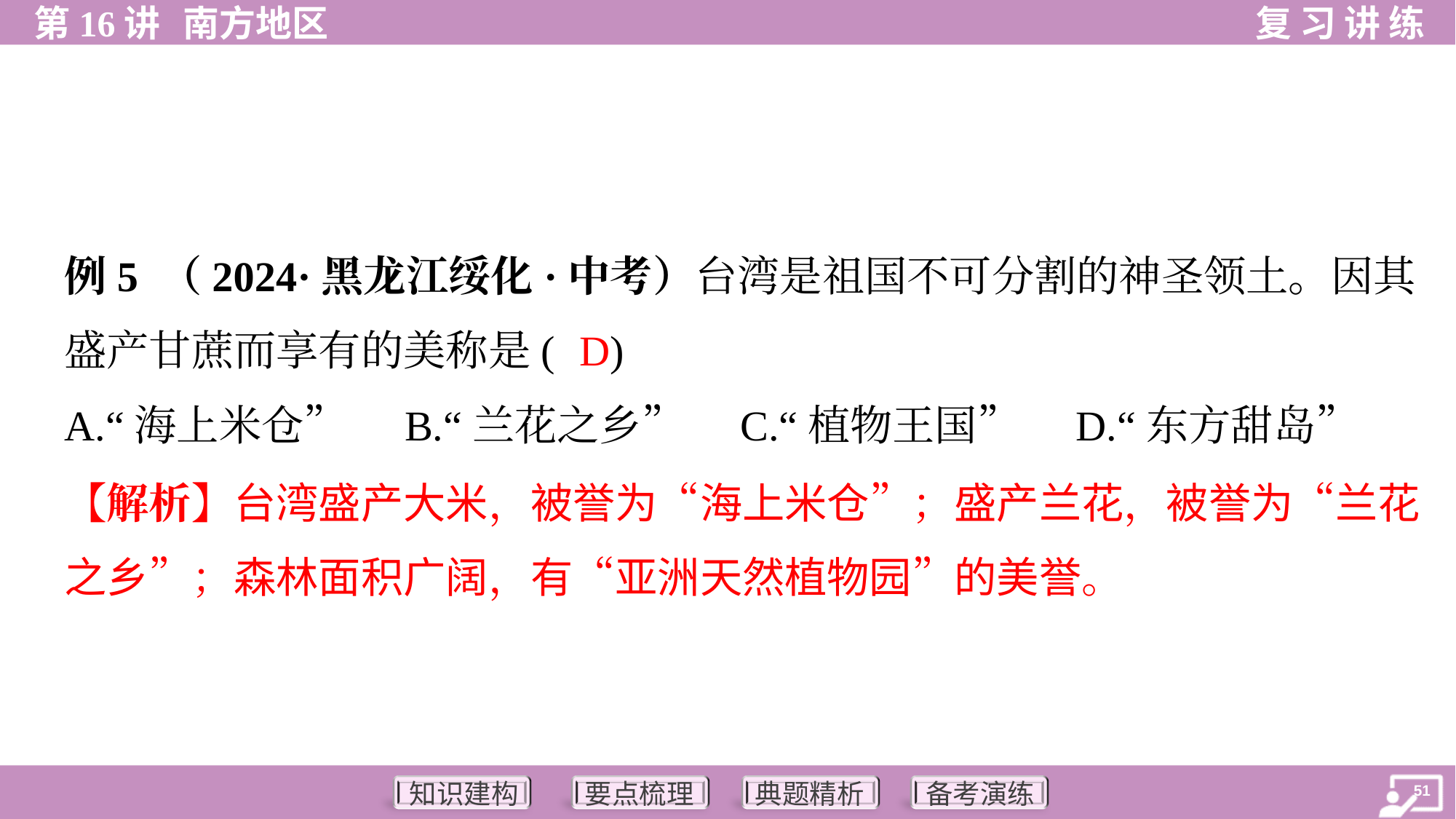

例5 （2024·黑龙江绥化·中考）台湾是祖国不可分割的神圣领土。因其
盛产甘蔗而享有的美称是(     )
D
A.“海上米仓”	B.“兰花之乡”	C.“植物王国”	D.“东方甜岛”
【解析】台湾盛产大米，被誉为“海上米仓”；盛产兰花，被誉为“兰花
之乡”；森林面积广阔，有“亚洲天然植物园”的美誉。